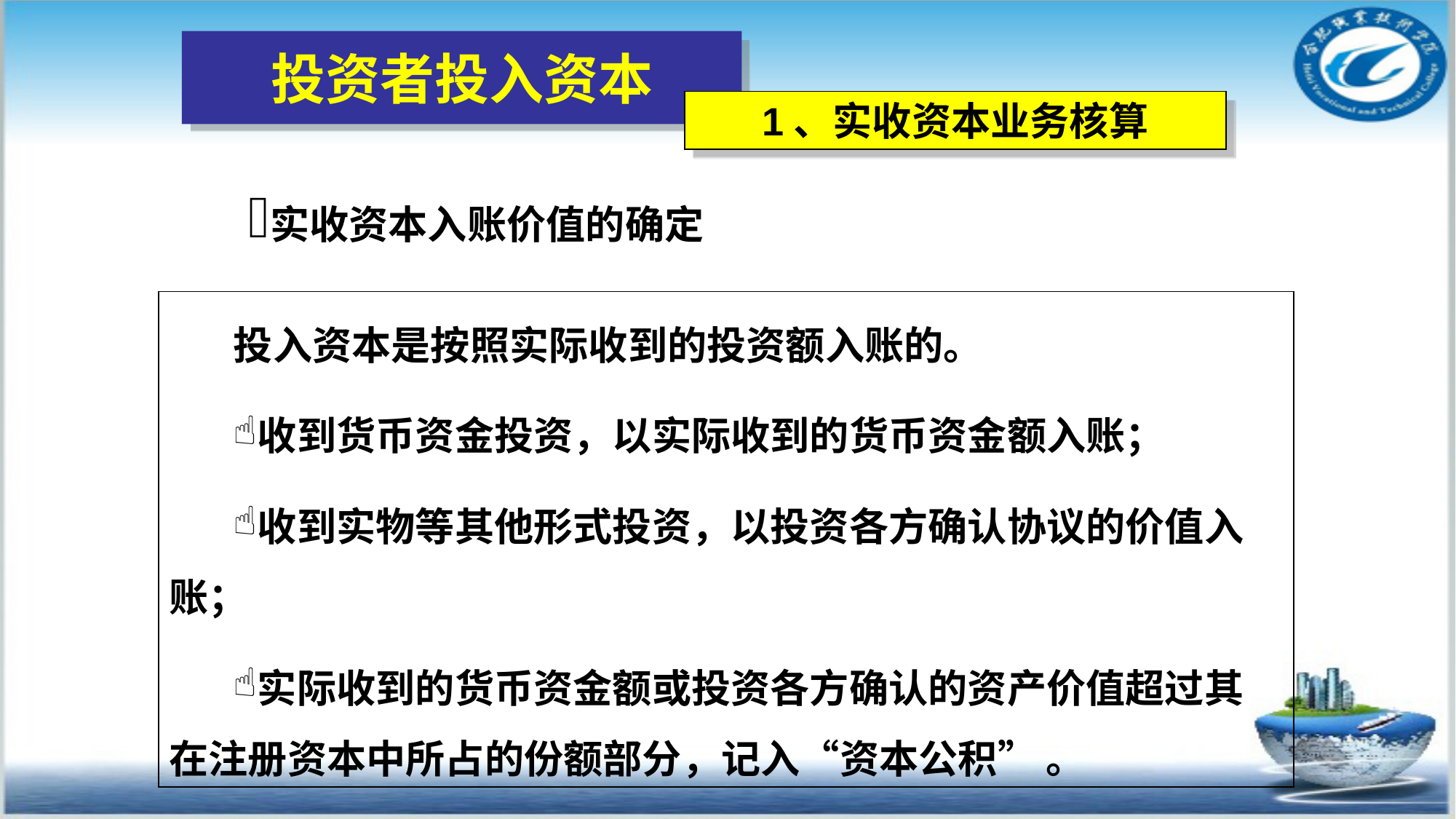

# 投资者投入资本
1、实收资本业务核算
实收资本入账价值的确定
投入资本是按照实际收到的投资额入账的。
收到货币资金投资，以实际收到的货币资金额入账；
收到实物等其他形式投资，以投资各方确认协议的价值入账；
实际收到的货币资金额或投资各方确认的资产价值超过其在注册资本中所占的份额部分，记入“资本公积” 。